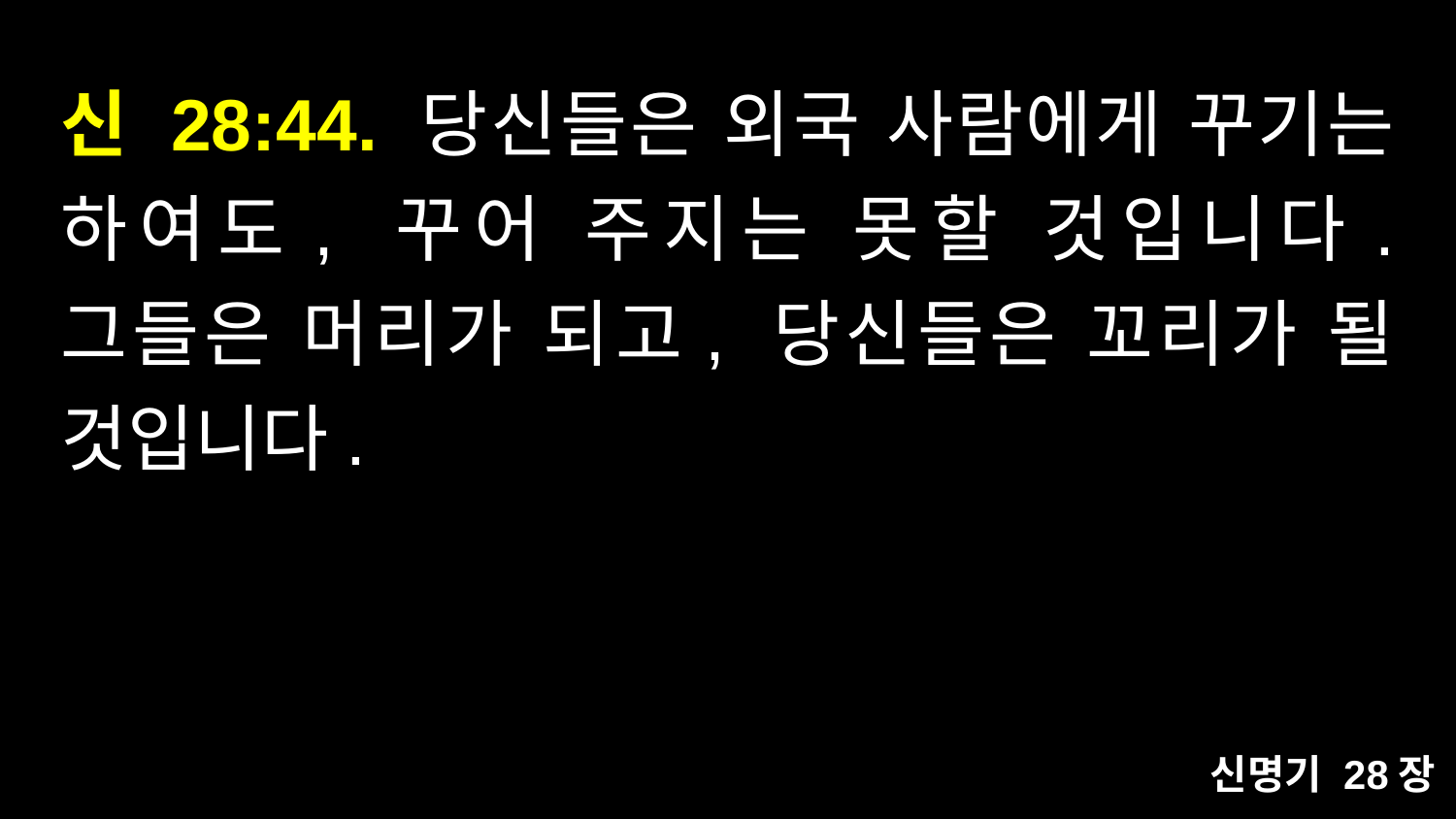

# 신 28:44. 당신들은 외국 사람에게 꾸기는 하여도, 꾸어 주지는 못할 것입니다. 그들은 머리가 되고, 당신들은 꼬리가 될 것입니다.
신명기 28장